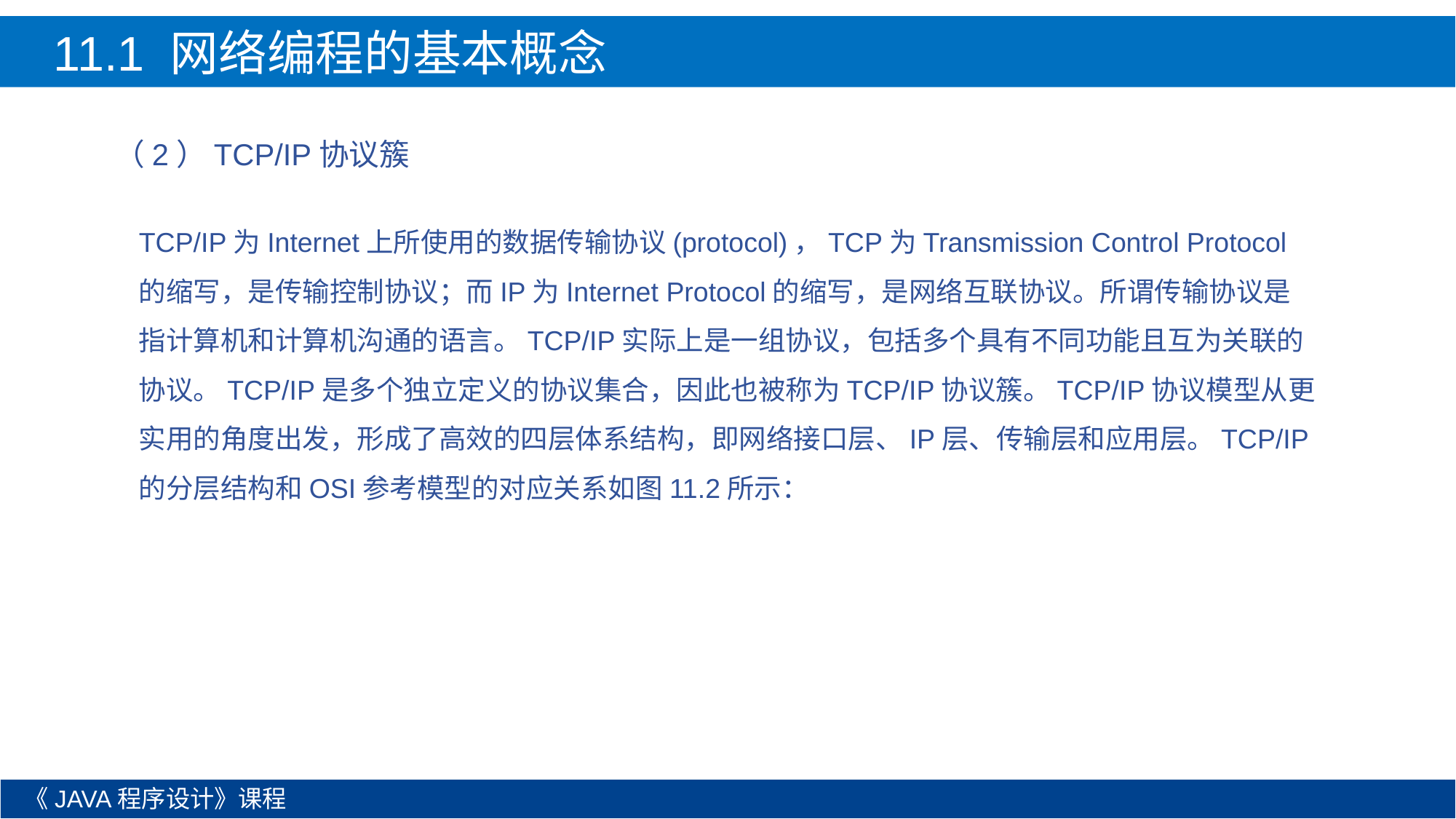

11.1 网络编程的基本概念
（2）TCP/IP协议簇
TCP/IP为Internet上所使用的数据传输协议(protocol)，TCP为Transmission Control Protocol的缩写，是传输控制协议；而IP为Internet Protocol的缩写，是网络互联协议。所谓传输协议是指计算机和计算机沟通的语言。TCP/IP实际上是一组协议，包括多个具有不同功能且互为关联的协议。TCP/IP是多个独立定义的协议集合，因此也被称为TCP/IP协议簇。TCP/IP协议模型从更实用的角度出发，形成了高效的四层体系结构，即网络接口层、IP层、传输层和应用层。TCP/IP的分层结构和OSI参考模型的对应关系如图11.2所示：

《JAVA程序设计》课程